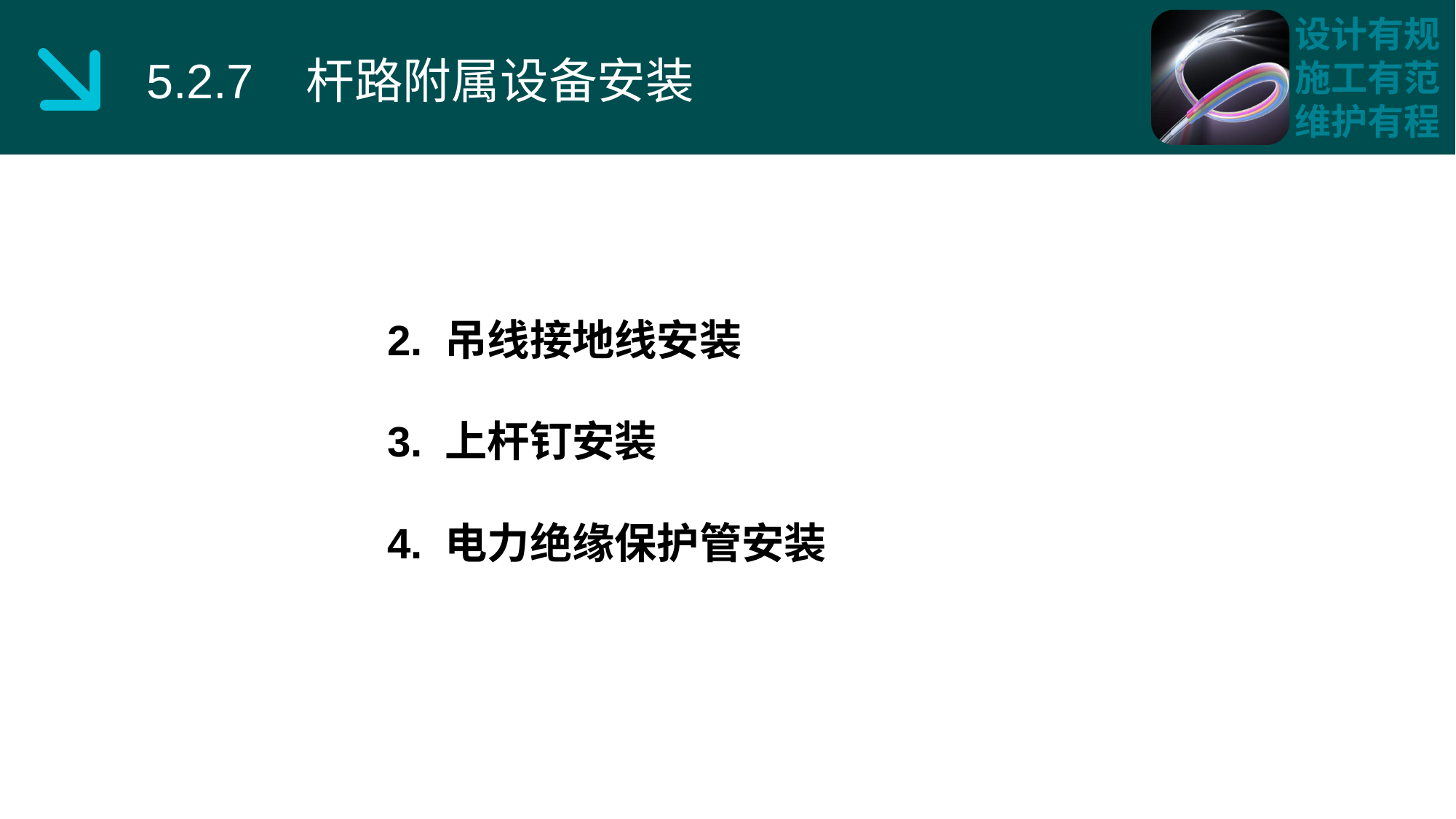

5.2.7   杆路附属设备安装

2. 吊线接地线安装

3. 上杆钉安装

4. 电力绝缘保护管安装